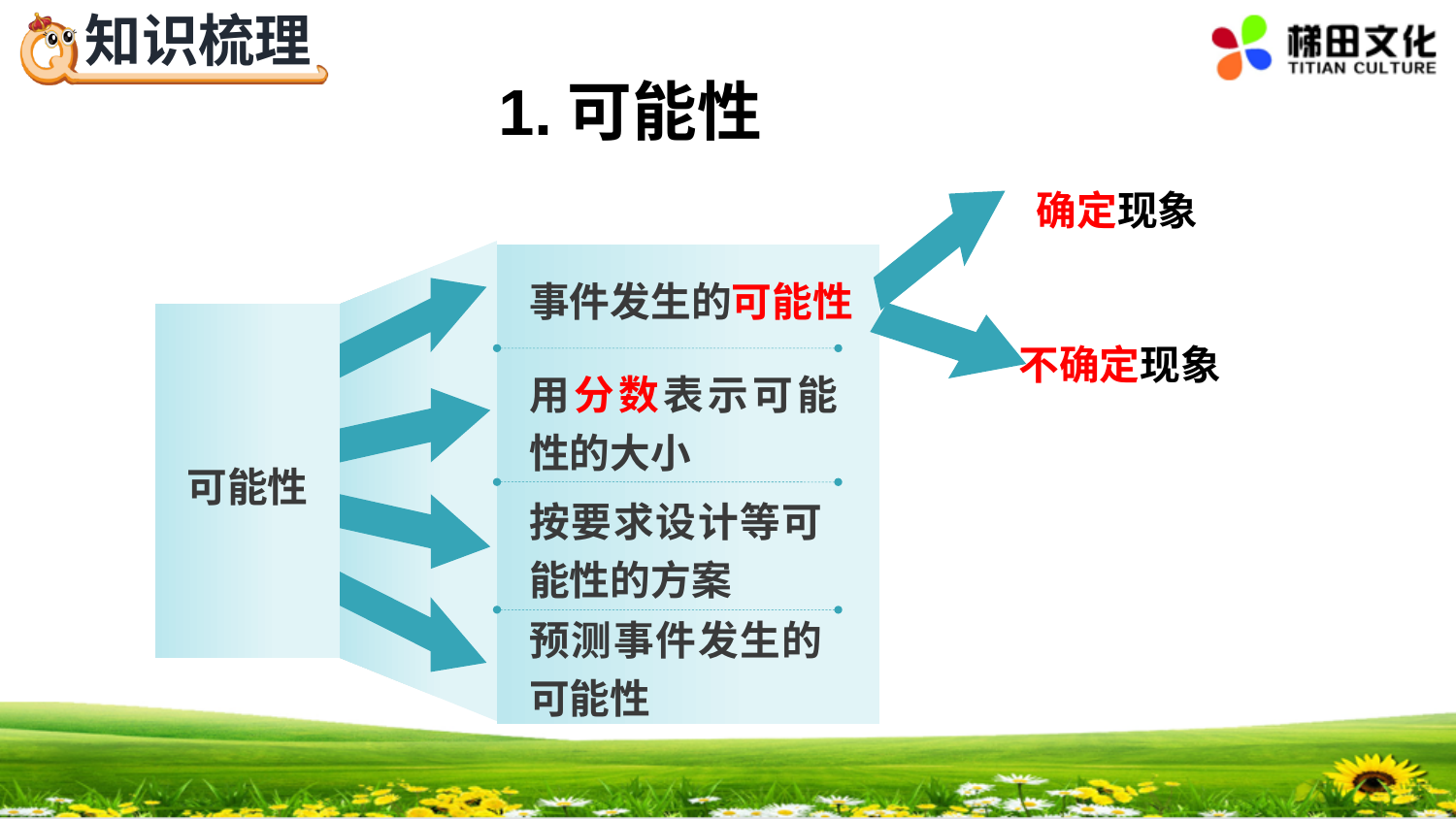

1.可能性
确定现象

事件发生的可能性

可能性
不确定现象

用分数表示可能性的大小

按要求设计等可能性的方案

预测事件发生的可能性